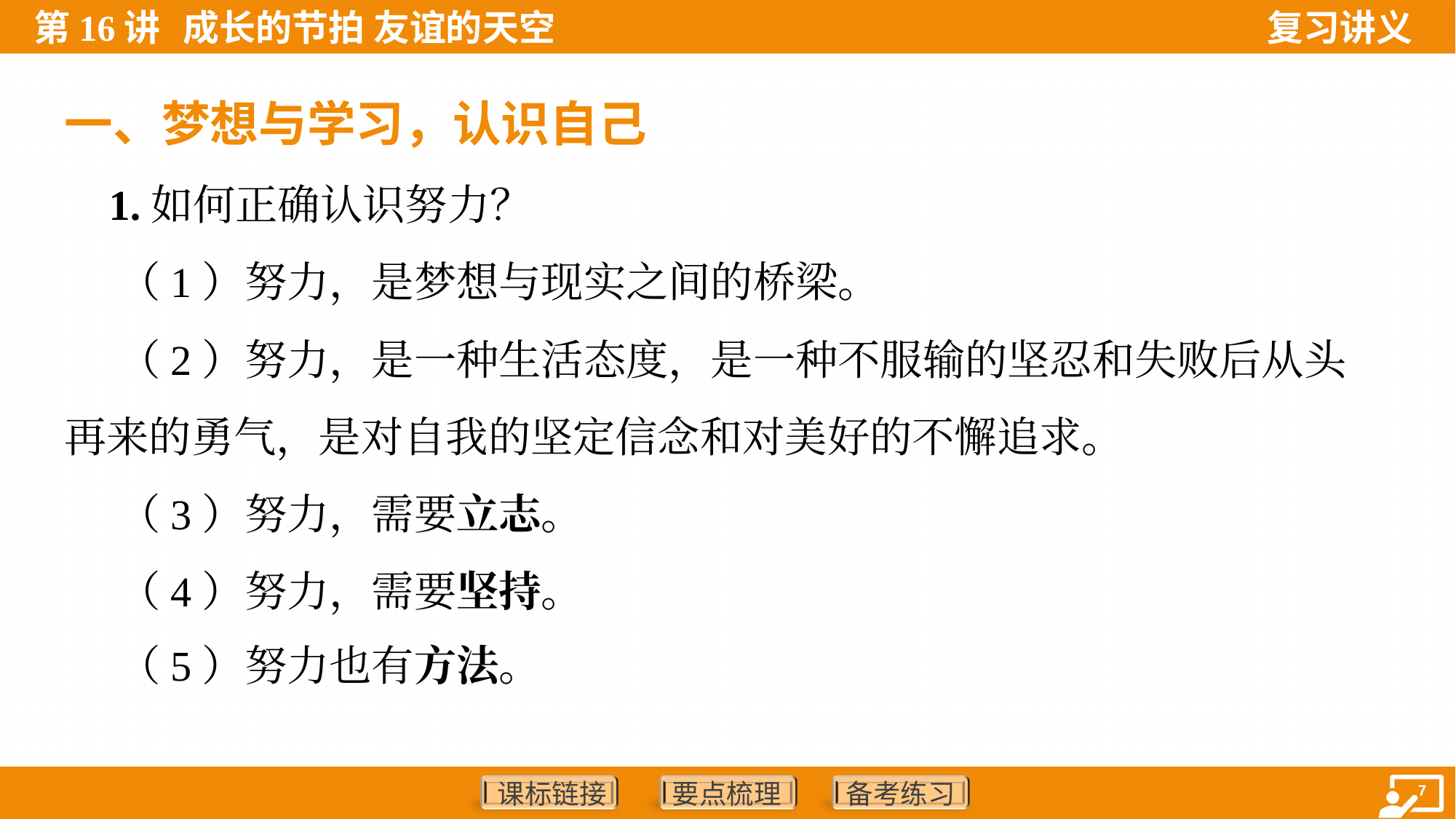

一、梦想与学习，认识自己
    1.如何正确认识努力？
    （1）努力，是梦想与现实之间的桥梁。
    （2）努力，是一种生活态度，是一种不服输的坚忍和失败后从头
再来的勇气，是对自我的坚定信念和对美好的不懈追求。
    （3）努力，需要立志。
    （4）努力，需要坚持。
    （5）努力也有方法。